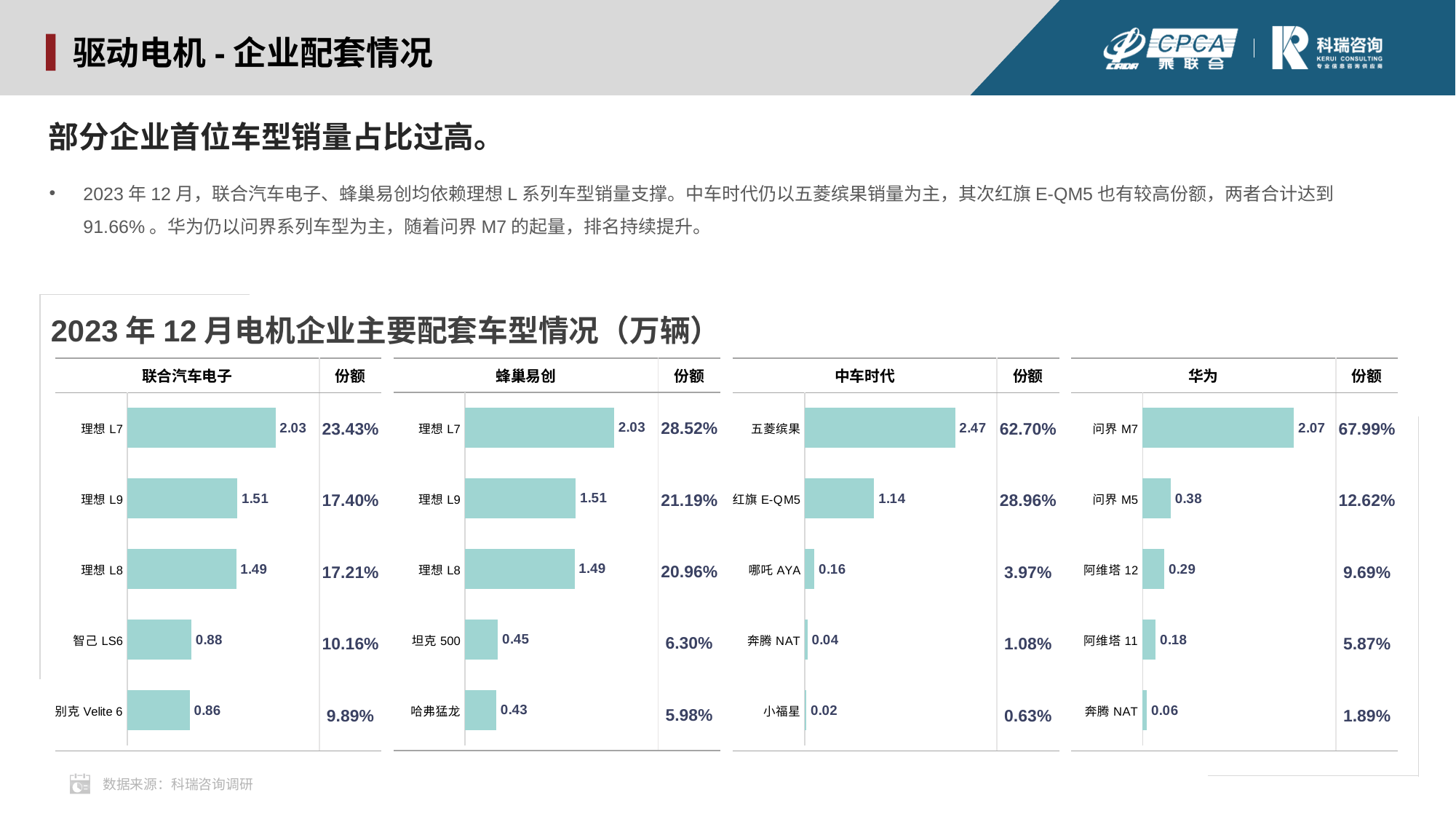

驱动电机-企业配套情况
部分企业首位车型销量占比过高。
2023年12月，联合汽车电子、蜂巢易创均依赖理想L系列车型销量支撑。中车时代仍以五菱缤果销量为主，其次红旗E-QM5也有较高份额，两者合计达到91.66%。华为仍以问界系列车型为主，随着问界M7的起量，排名持续提升。
2023年12月电机企业主要配套车型情况（万辆）
| 蜂巢易创 | 份额 |
| --- | --- |
|  | 28.52% |
|  | 21.19% |
|  | 20.96% |
|  | 6.30% |
|  | 5.98% |
| 联合汽车电子 | 份额 |
| --- | --- |
|  | 23.43% |
|  | 17.40% |
|  | 17.21% |
|  | 10.16% |
|  | 9.89% |
| 中车时代 | 份额 |
| --- | --- |
|  | 62.70% |
|  | 28.96% |
|  | 3.97% |
|  | 1.08% |
|  | 0.63% |
| 华为 | 份额 |
| --- | --- |
|  | 67.99% |
|  | 12.62% |
|  | 9.69% |
|  | 5.87% |
|  | 1.89% |

### Chart

| Category | 列1 |
|---|---|
| 理想L7 | 2.0341 |
| 理想L9 | 1.5109 |
| 理想L8 | 1.4945 |
| 坦克500 | 0.4495 |
| 哈弗猛龙 | 0.4265 |

### Chart

| Category | 列1 |
|---|---|
| 理想L7 | 2.0341 |
| 理想L9 | 1.5109 |
| 理想L8 | 1.4945 |
| 智己LS6 | 0.8818 |
| 别克Velite 6 | 0.8588 |

### Chart

| Category | 2月 |
|---|---|
| 五菱缤果 | 2.472 |
| 红旗E-QM5 | 1.1417 |
| 哪吒AYA | 0.1564 |
| 奔腾NAT | 0.0426 |
| 小福星 | 0.0249 |

### Chart

| Category | 2月 |
|---|---|
| 问界M7 | 2.0654 |
| 问界M5 | 0.3834 |
| 阿维塔12 | 0.2945 |
| 阿维塔11 | 0.1782 |
| 奔腾NAT | 0.0574 |
数据来源：科瑞咨询调研